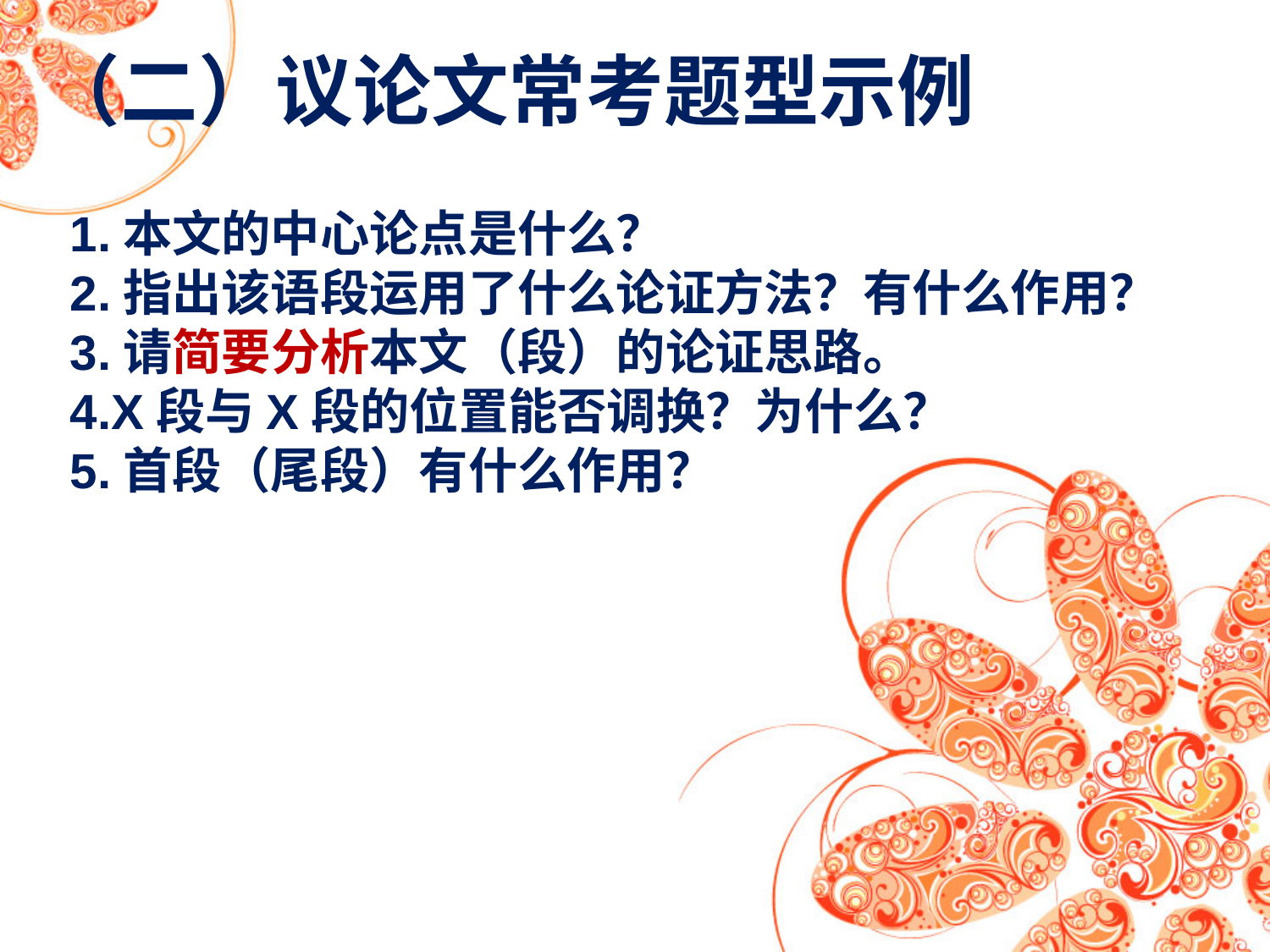

（二）议论文常考题型示例
1.本文的中心论点是什么？
2.指出该语段运用了什么论证方法？有什么作用？
3.请简要分析本文（段）的论证思路。
4.X段与X段的位置能否调换？为什么？
5.首段（尾段）有什么作用？